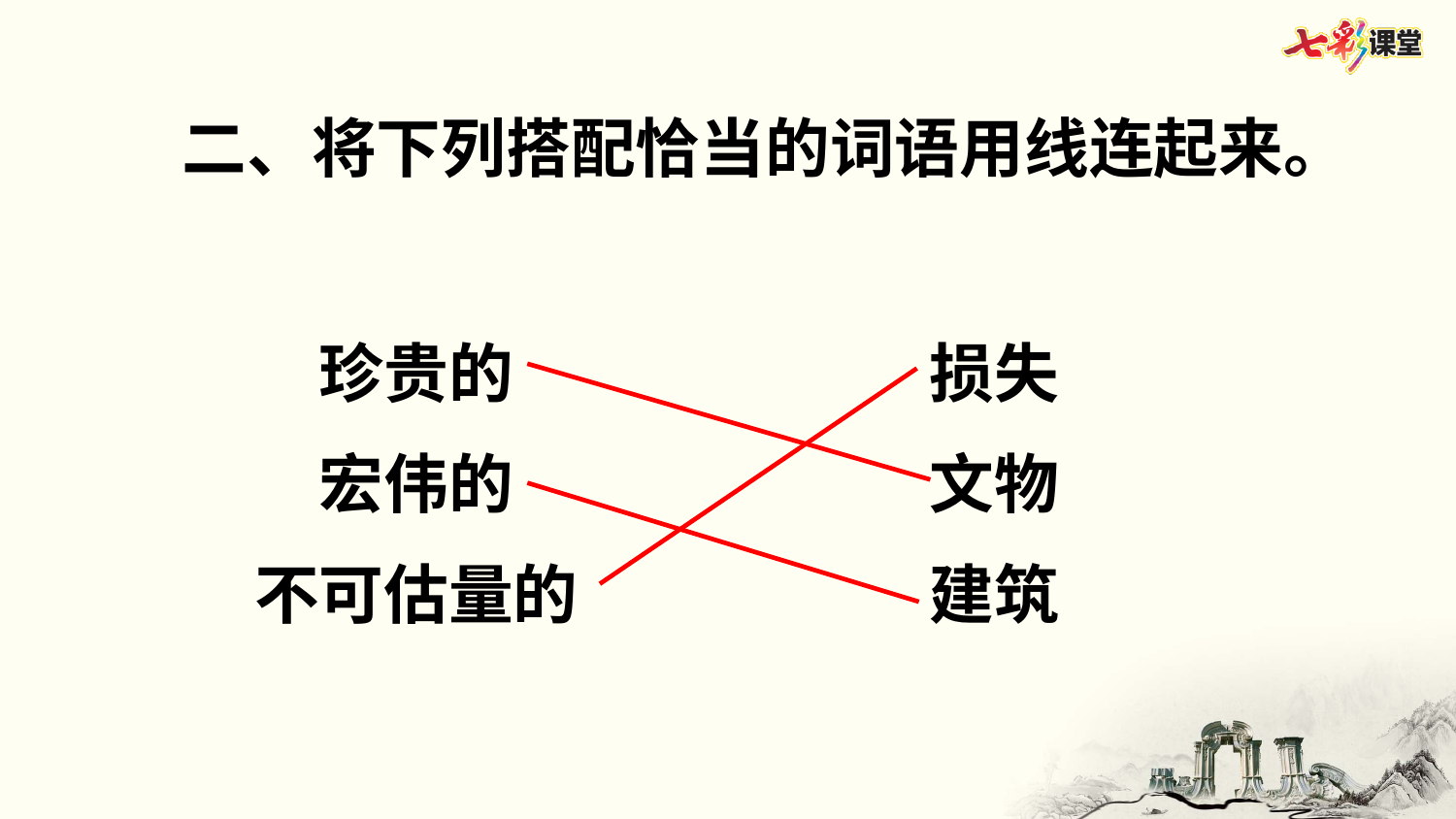

二、将下列搭配恰当的词语用线连起来。
珍贵的
损失
宏伟的
文物
不可估量的
建筑